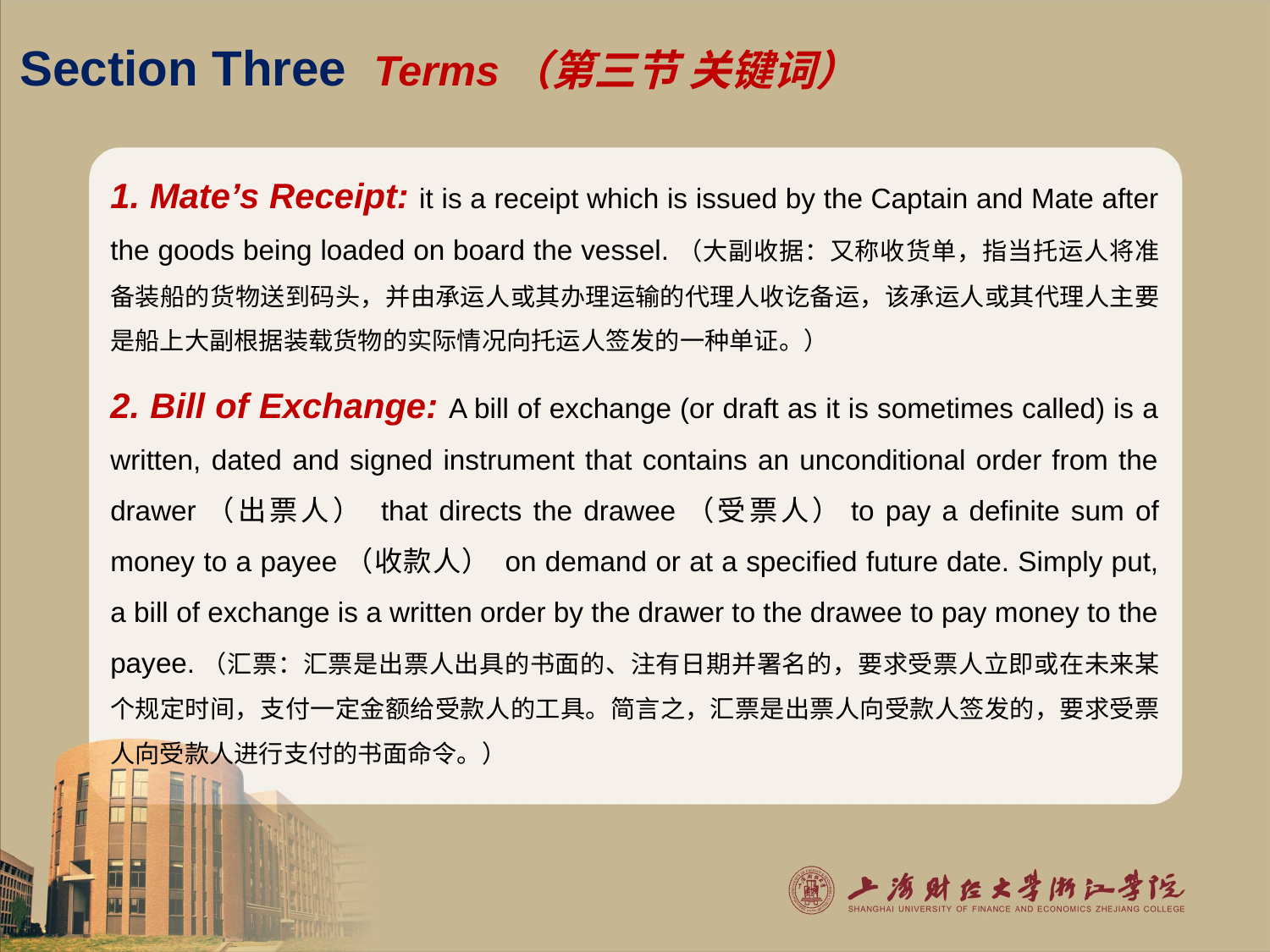

# Section Three  Terms（第三节 关键词）
1. Mate’s Receipt: it is a receipt which is issued by the Captain and Mate after the goods being loaded on board the vessel.（大副收据：又称收货单，指当托运人将准备装船的货物送到码头，并由承运人或其办理运输的代理人收讫备运，该承运人或其代理人主要是船上大副根据装载货物的实际情况向托运人签发的一种单证。）
2. Bill of Exchange: A bill of exchange (or draft as it is sometimes called) is a written, dated and signed instrument that contains an unconditional order from the drawer（出票人） that directs the drawee（受票人）to pay a definite sum of money to a payee（收款人） on demand or at a specified future date. Simply put, a bill of exchange is a written order by the drawer to the drawee to pay money to the payee.（汇票：汇票是出票人出具的书面的、注有日期并署名的，要求受票人立即或在未来某个规定时间，支付一定金额给受款人的工具。简言之，汇票是出票人向受款人签发的，要求受票人向受款人进行支付的书面命令。）